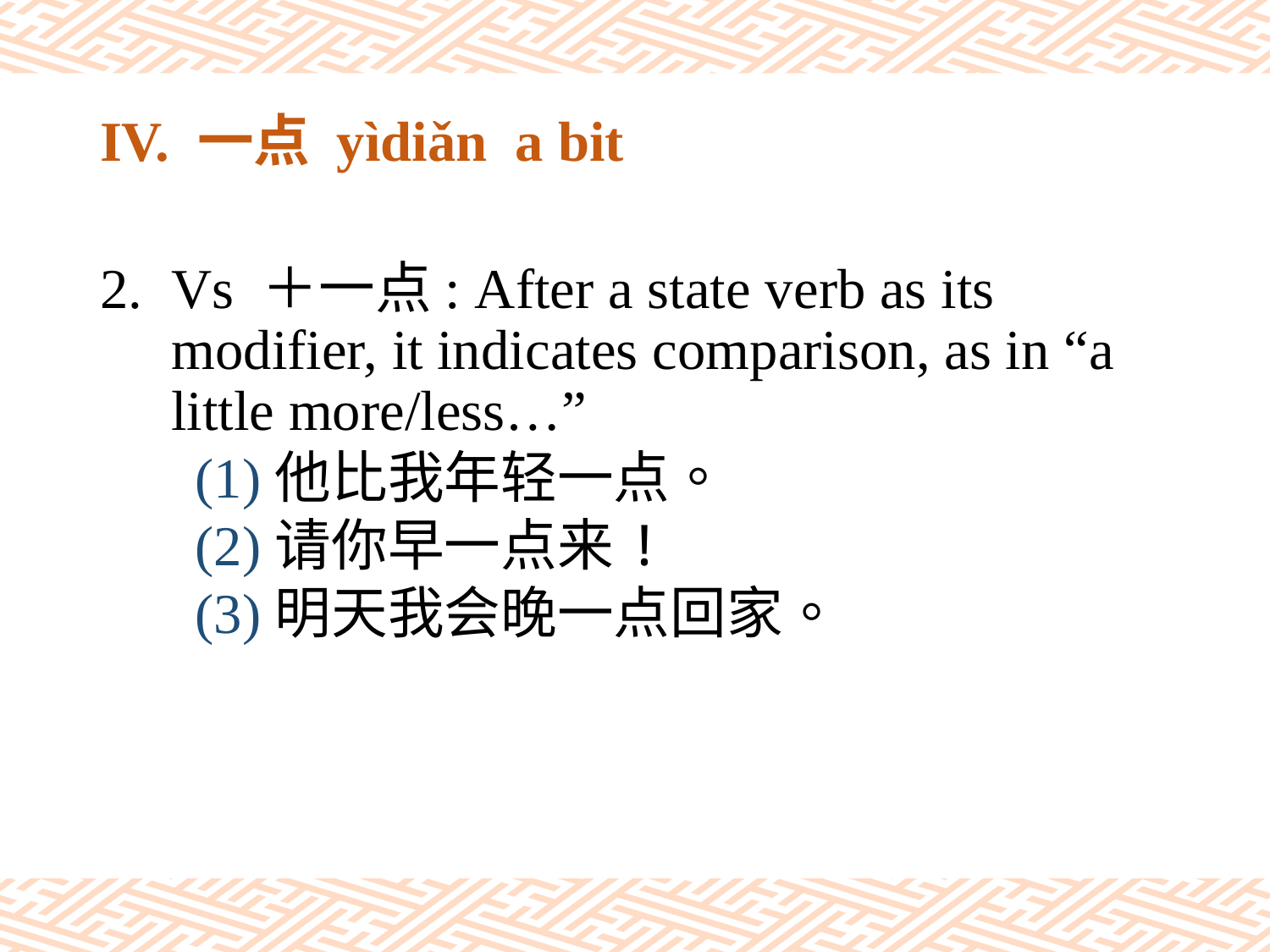

# IV. 一点 yìdiǎn  a bit
Vs ＋一点: After a state verb as its modifier, it indicates comparison, as in “a little more/less…”
(1)他比我年轻一点。
(2)请你早一点来!
(3)明天我会晚一点回家。